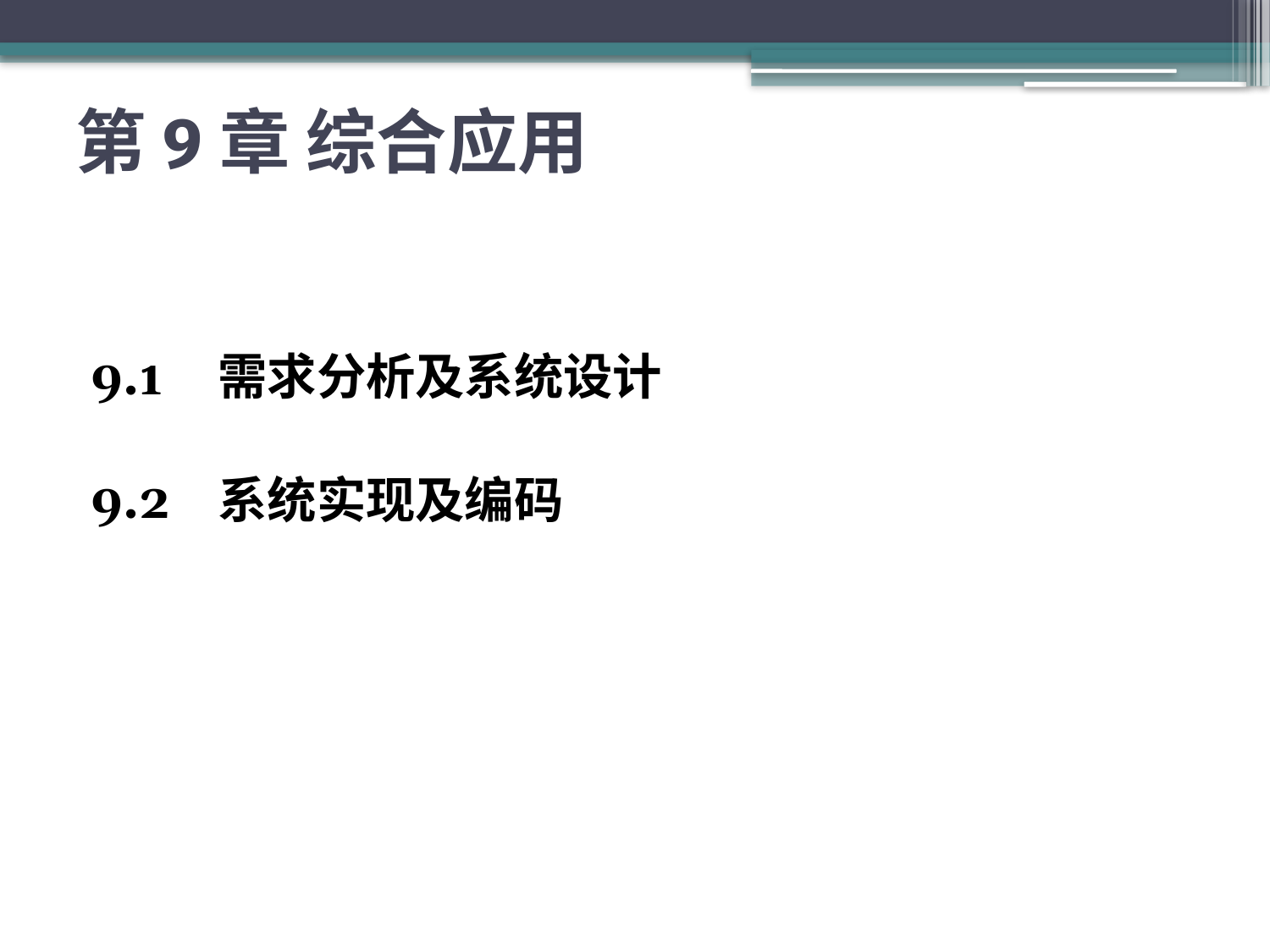

# 第9章 综合应用

9.1	需求分析及系统设计
9.2	系统实现及编码